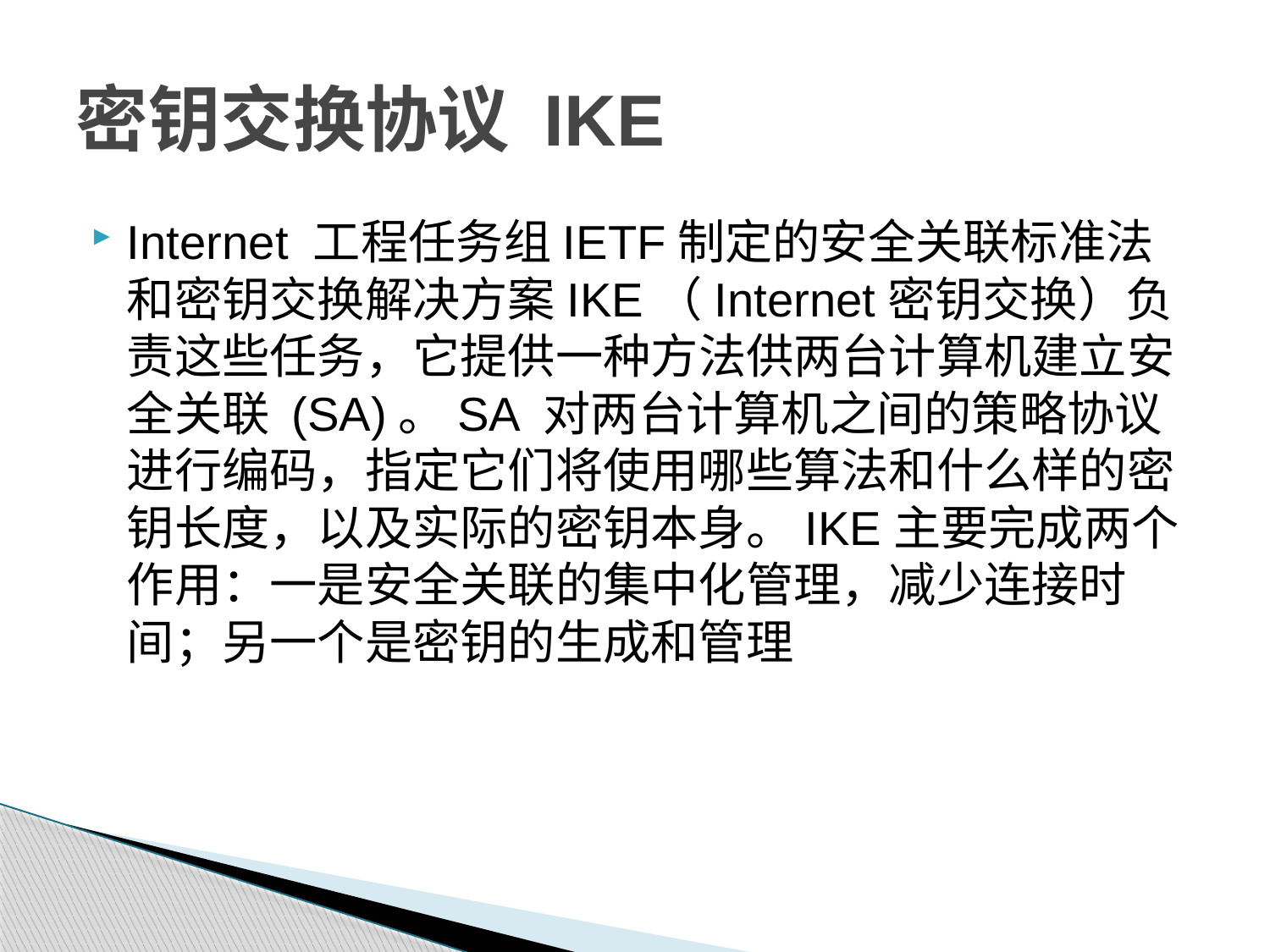

# 密钥交换协议 IKE
Internet 工程任务组IETF制定的安全关联标准法和密钥交换解决方案IKE（Internet密钥交换）负责这些任务，它提供一种方法供两台计算机建立安全关联 (SA)。SA 对两台计算机之间的策略协议进行编码，指定它们将使用哪些算法和什么样的密钥长度，以及实际的密钥本身。IKE主要完成两个作用：一是安全关联的集中化管理，减少连接时间；另一个是密钥的生成和管理